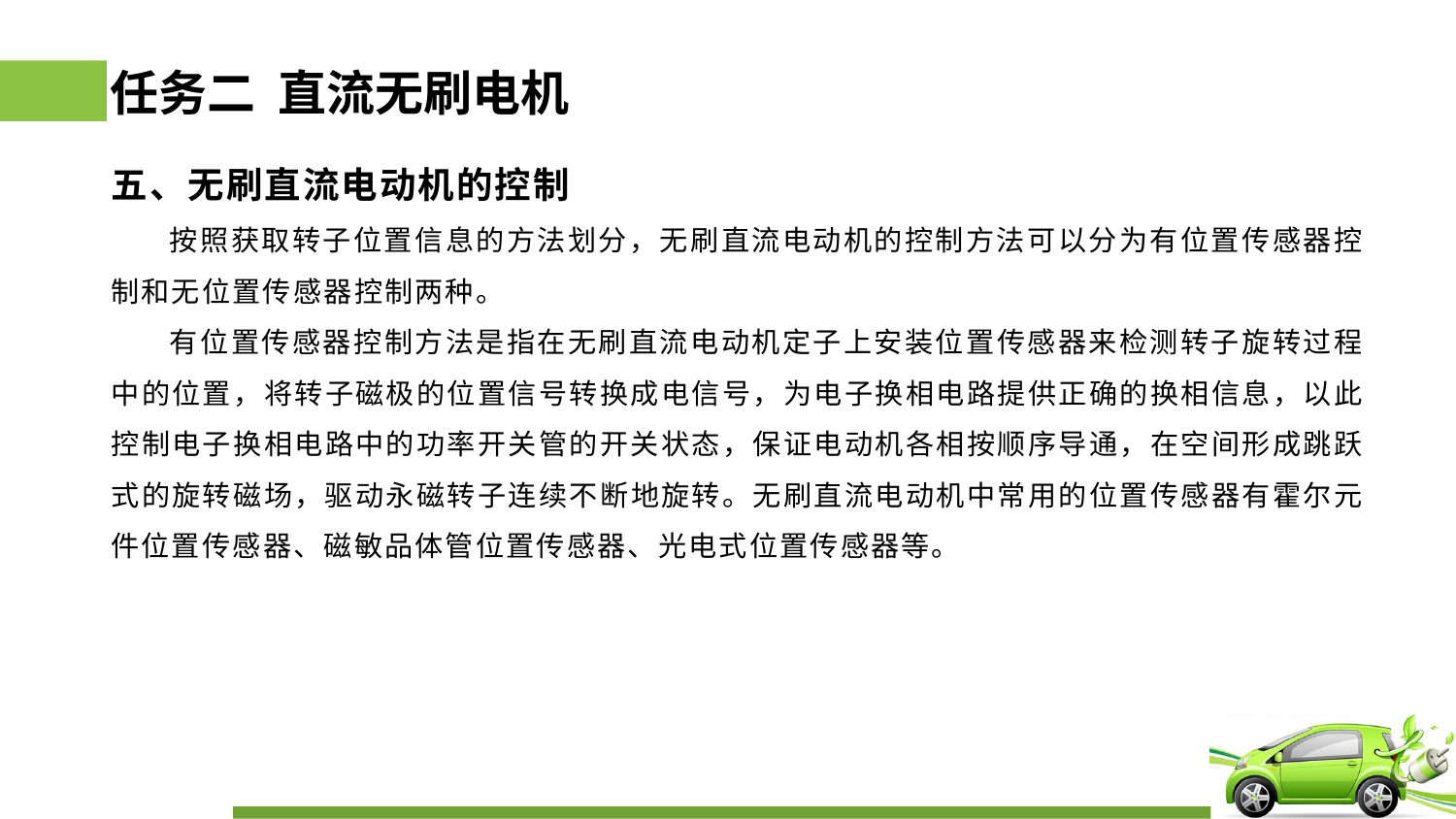

# 任务二  直流无刷电机
五、无刷直流电动机的控制
      按照获取转子位置信息的方法划分，无刷直流电动机的控制方法可以分为有位置传感器控制和无位置传感器控制两种。
      有位置传感器控制方法是指在无刷直流电动机定子上安装位置传感器来检测转子旋转过程中的位置，将转子磁极的位置信号转换成电信号，为电子换相电路提供正确的换相信息，以此控制电子换相电路中的功率开关管的开关状态，保证电动机各相按顺序导通，在空间形成跳跃式的旋转磁场，驱动永磁转子连续不断地旋转。无刷直流电动机中常用的位置传感器有霍尔元件位置传感器、磁敏品体管位置传感器、光电式位置传感器等。